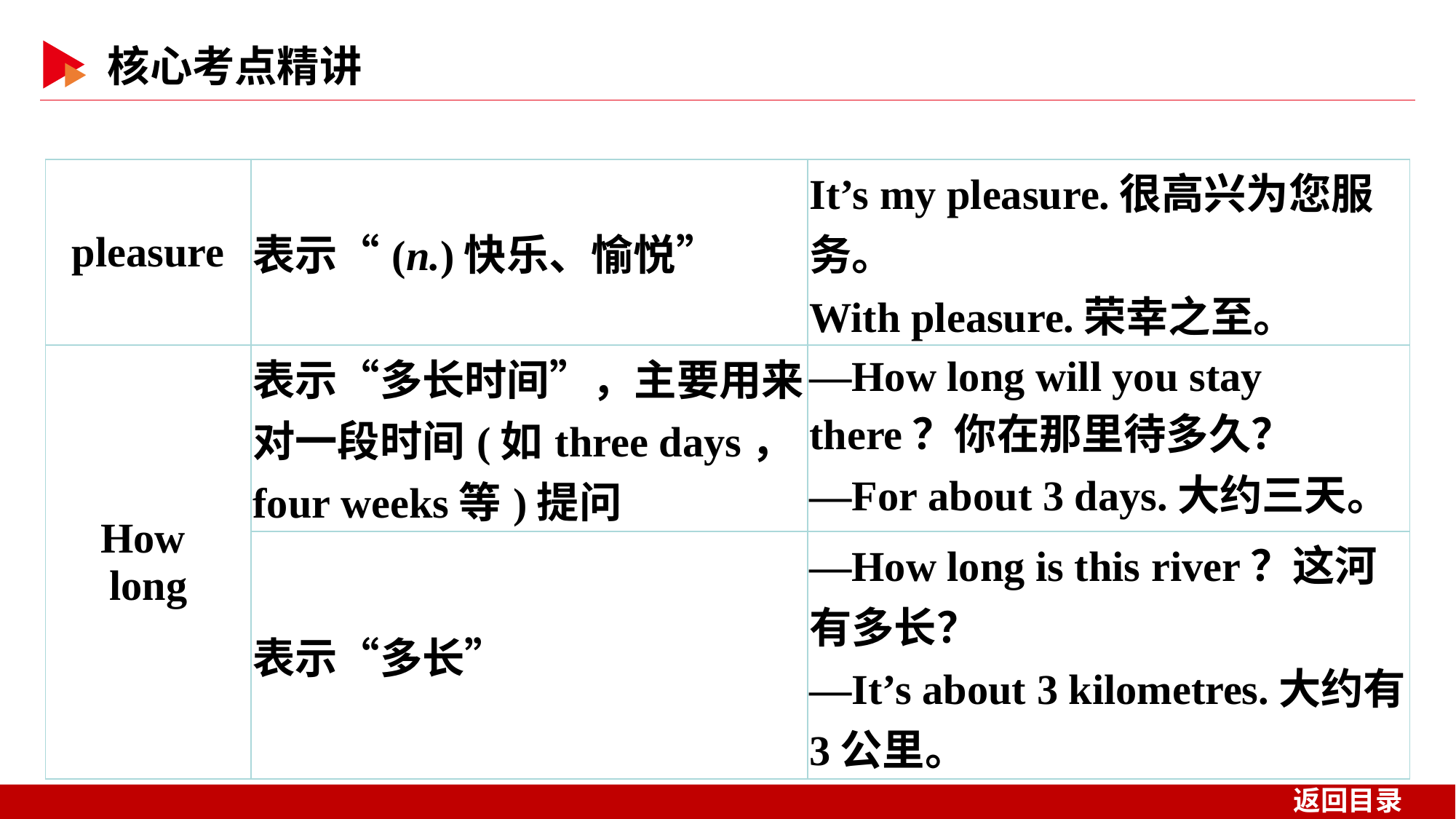

| pleasure | 表示“(n.)快乐、愉悦” | It’s my pleasure.很高兴为您服务。 With pleasure.荣幸之至。 |
| --- | --- | --- |
| How long | 表示“多长时间”，主要用来对一段时间(如three days，four weeks等)提问 | —How long will you stay there？你在那里待多久？ —For about 3 days.大约三天。 |
|  | 表示“多长” | —How long is this river？这河有多长？ —It’s about 3 kilometres.大约有3公里。 |